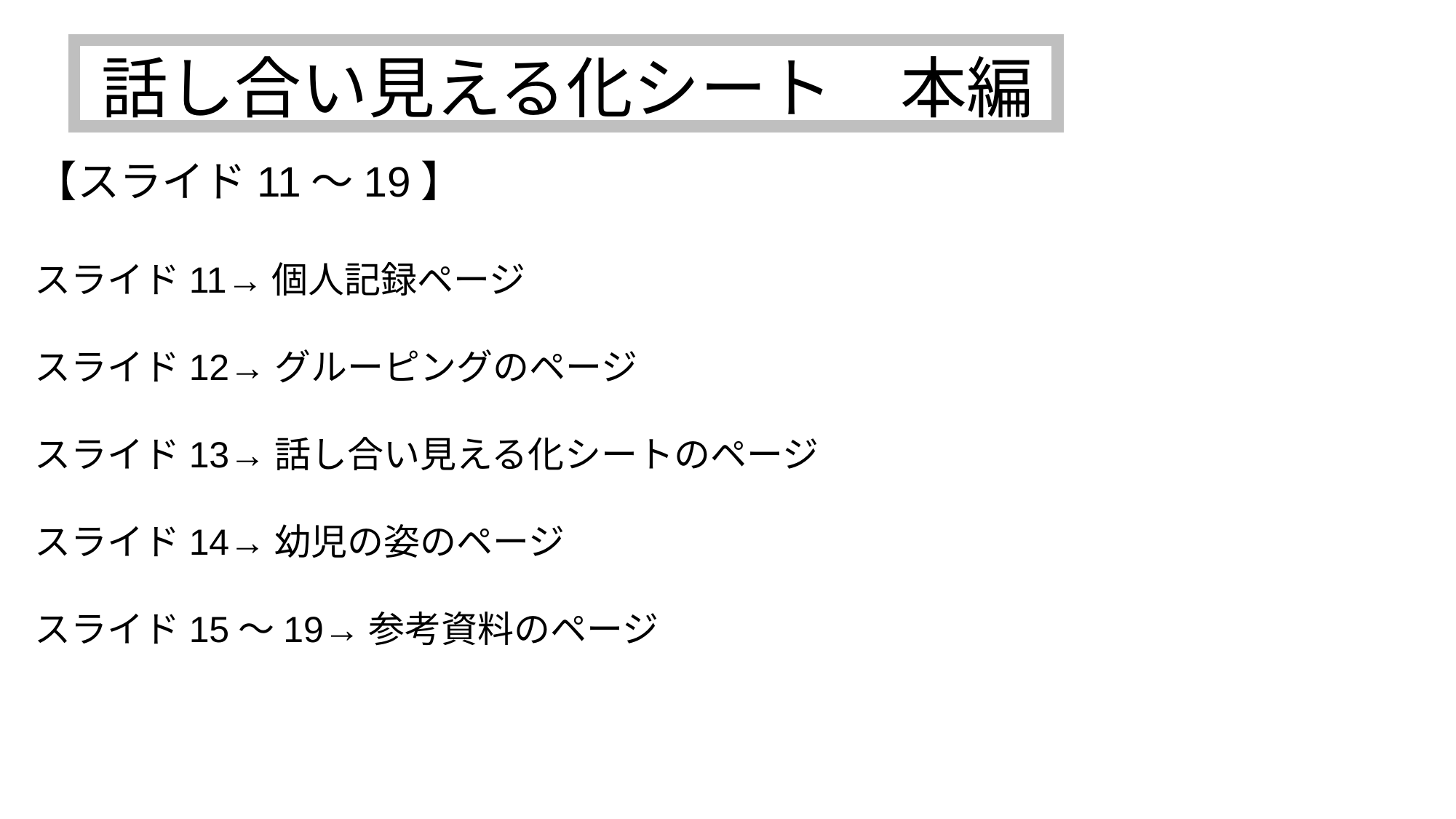

# 話し合い見える化シート　本編 【スライド11～19】 スライド11→個人記録ページ スライド12→グルーピングのページ スライド13→話し合い見える化シートのページ スライド14→幼児の姿のページ スライド15～19→参考資料のページ